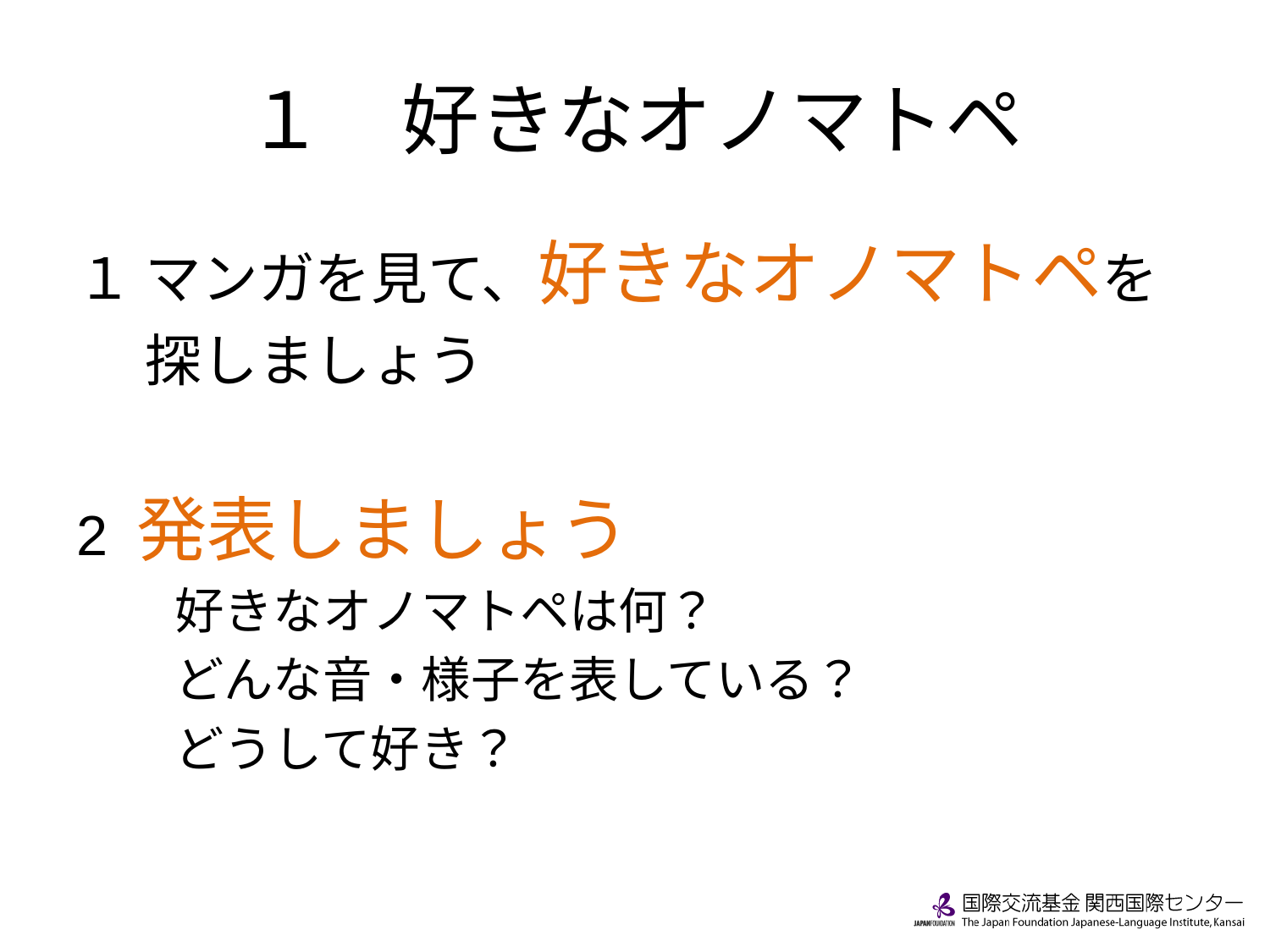

# １　好きなオノマトペ
１ マンガを見て、好きなオノマトペを
　 探しましょう

2 発表しましょう
　　好きなオノマトペは何？
　　どんな音・様子を表している？
　　どうして好き？